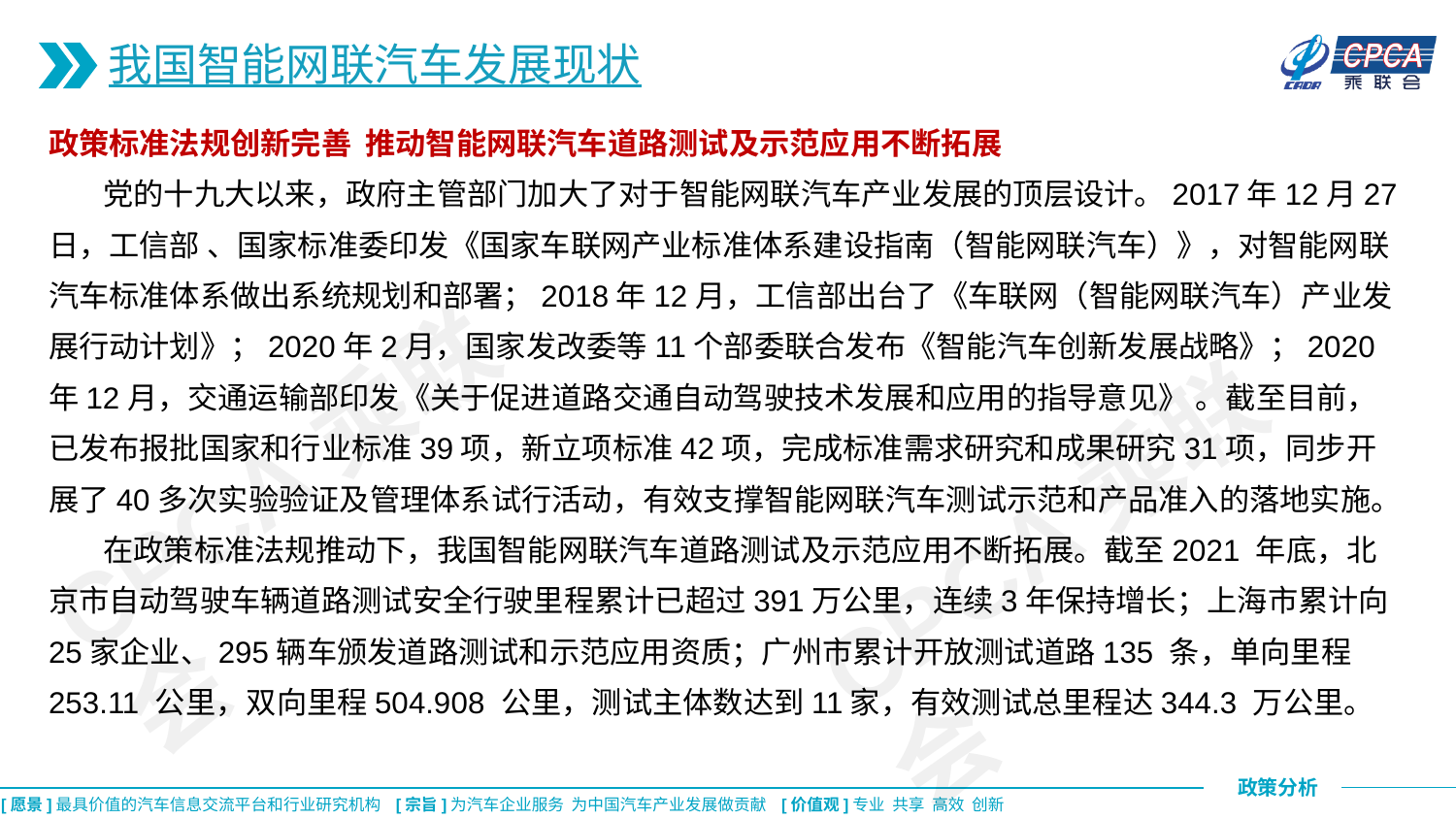

我国智能网联汽车发展现状
政策标准法规创新完善  推动智能网联汽车道路测试及示范应用不断拓展
       党的十九大以来，政府主管部门加大了对于智能网联汽车产业发展的顶层设计。2017年12月27日，工信部 、国家标准委印发《国家车联网产业标准体系建设指南（智能网联汽车）》，对智能网联汽车标准体系做出系统规划和部署；2018年12月，工信部出台了《车联网（智能网联汽车）产业发展行动计划》；2020年2月，国家发改委等11个部委联合发布《智能汽车创新发展战略》；2020年12月，交通运输部印发《关于促进道路交通自动驾驶技术发展和应用的指导意见》 。截至目前，已发布报批国家和行业标准39项，新立项标准42项，完成标准需求研究和成果研究31项，同步开展了40多次实验验证及管理体系试行活动，有效支撑智能网联汽车测试示范和产品准入的落地实施。
       在政策标准法规推动下，我国智能网联汽车道路测试及示范应用不断拓展。截至2021 年底，北京市自动驾驶车辆道路测试安全行驶里程累计已超过391万公里，连续3年保持增长；上海市累计向25家企业、295辆车颁发道路测试和示范应用资质；广州市累计开放测试道路135 条，单向里程253.11 公里，双向里程504.908 公里，测试主体数达到11家，有效测试总里程达344.3 万公里。
CPCA乘联会
CPCA乘联会